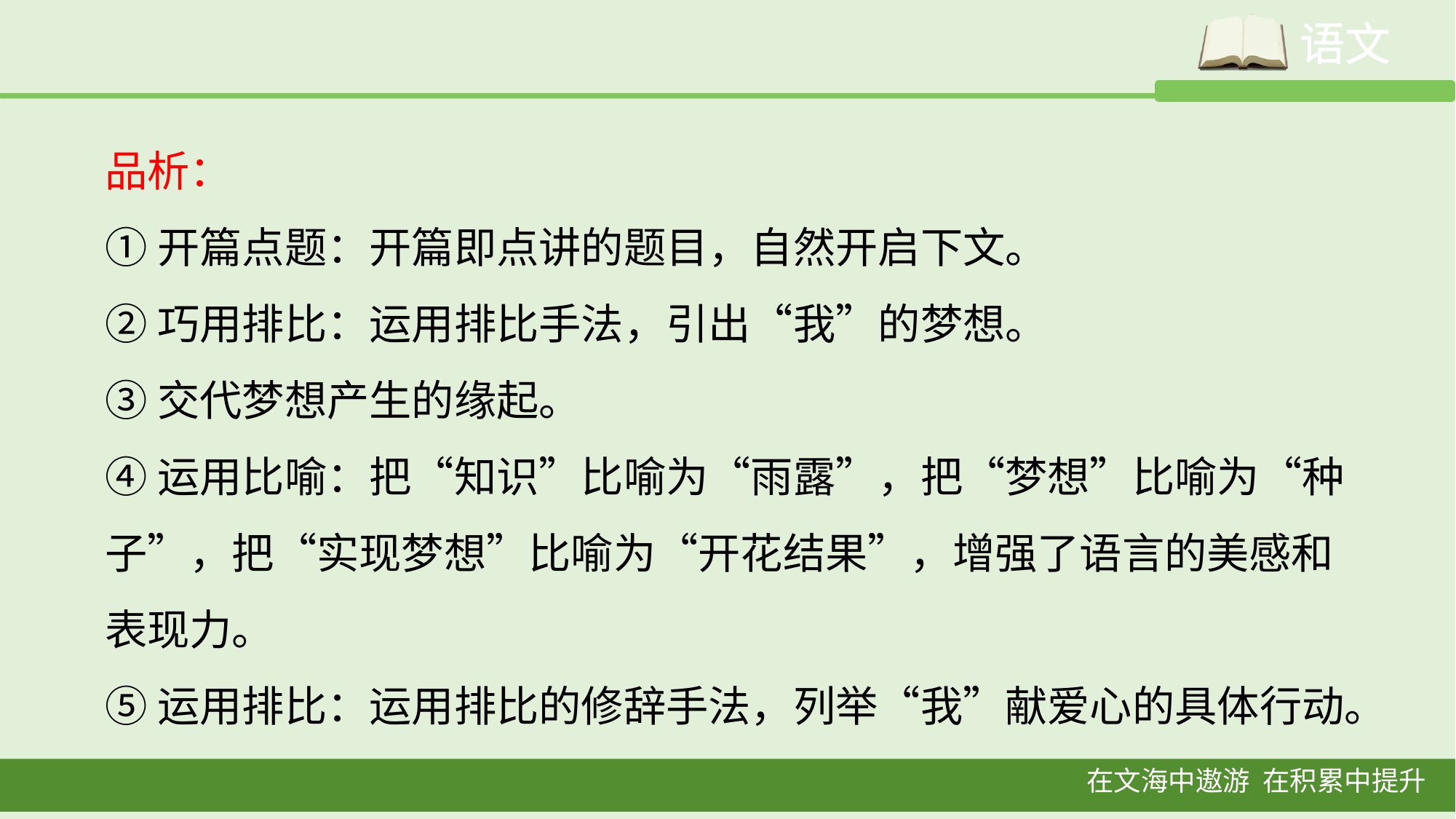

品析：
①开篇点题：开篇即点讲的题目，自然开启下文。
②巧用排比：运用排比手法，引出“我”的梦想。
③交代梦想产生的缘起。
④运用比喻：把“知识”比喻为“雨露”，把“梦想”比喻为“种子”，把“实现梦想”比喻为“开花结果”，增强了语言的美感和表现力。
⑤运用排比：运用排比的修辞手法，列举“我”献爱心的具体行动。